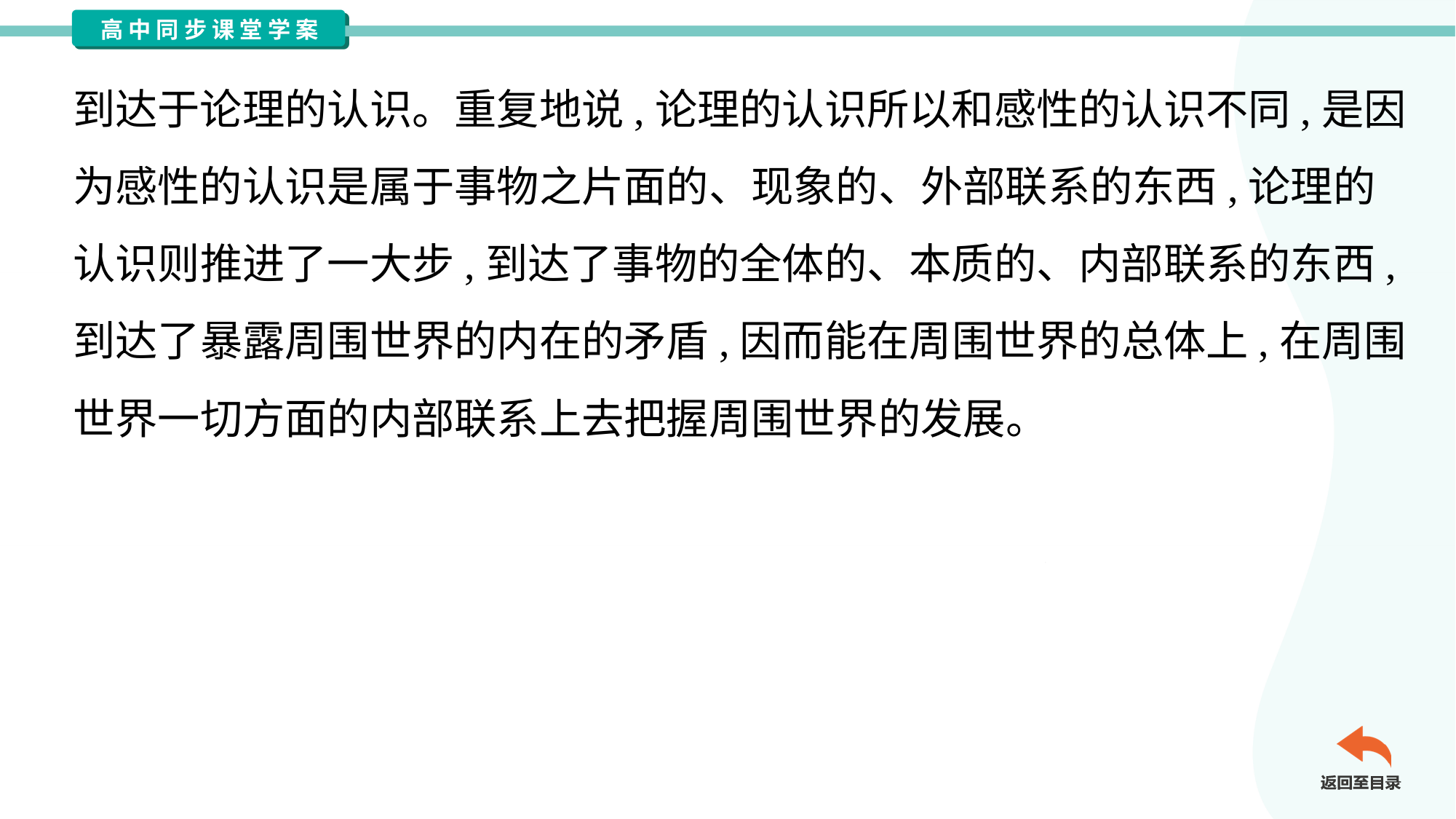

到达于论理的认识。重复地说,论理的认识所以和感性的认识不同,是因
为感性的认识是属于事物之片面的、现象的、外部联系的东西,论理的
认识则推进了一大步,到达了事物的全体的、本质的、内部联系的东西,
到达了暴露周围世界的内在的矛盾,因而能在周围世界的总体上,在周围
世界一切方面的内部联系上去把握周围世界的发展。